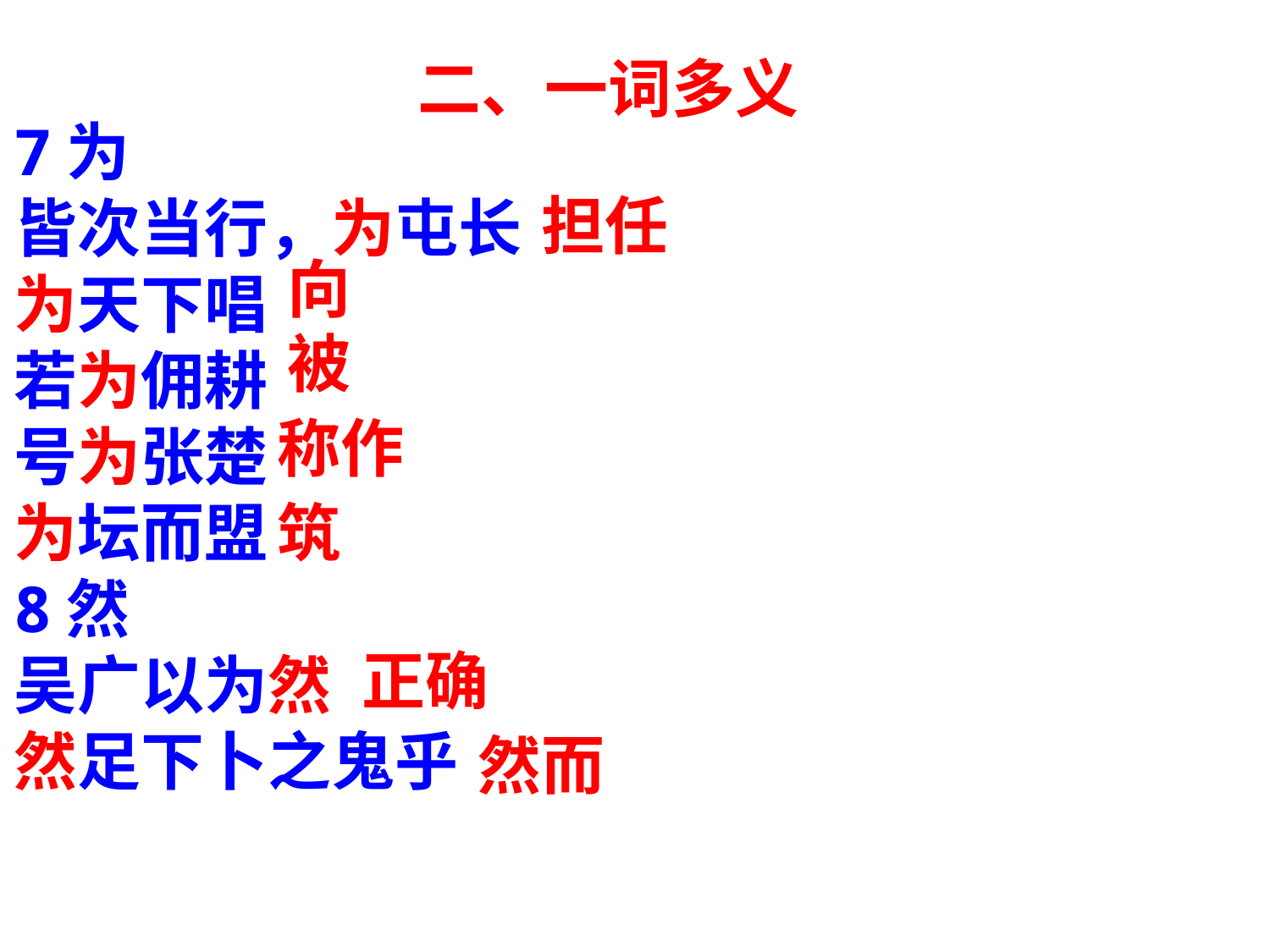

二、一词多义
7为
皆次当行，为屯长
为天下唱
若为佣耕
号为张楚
为坛而盟
8然
吴广以为然
然足下卜之鬼乎
担任
向

被
称作

筑
正确
然而